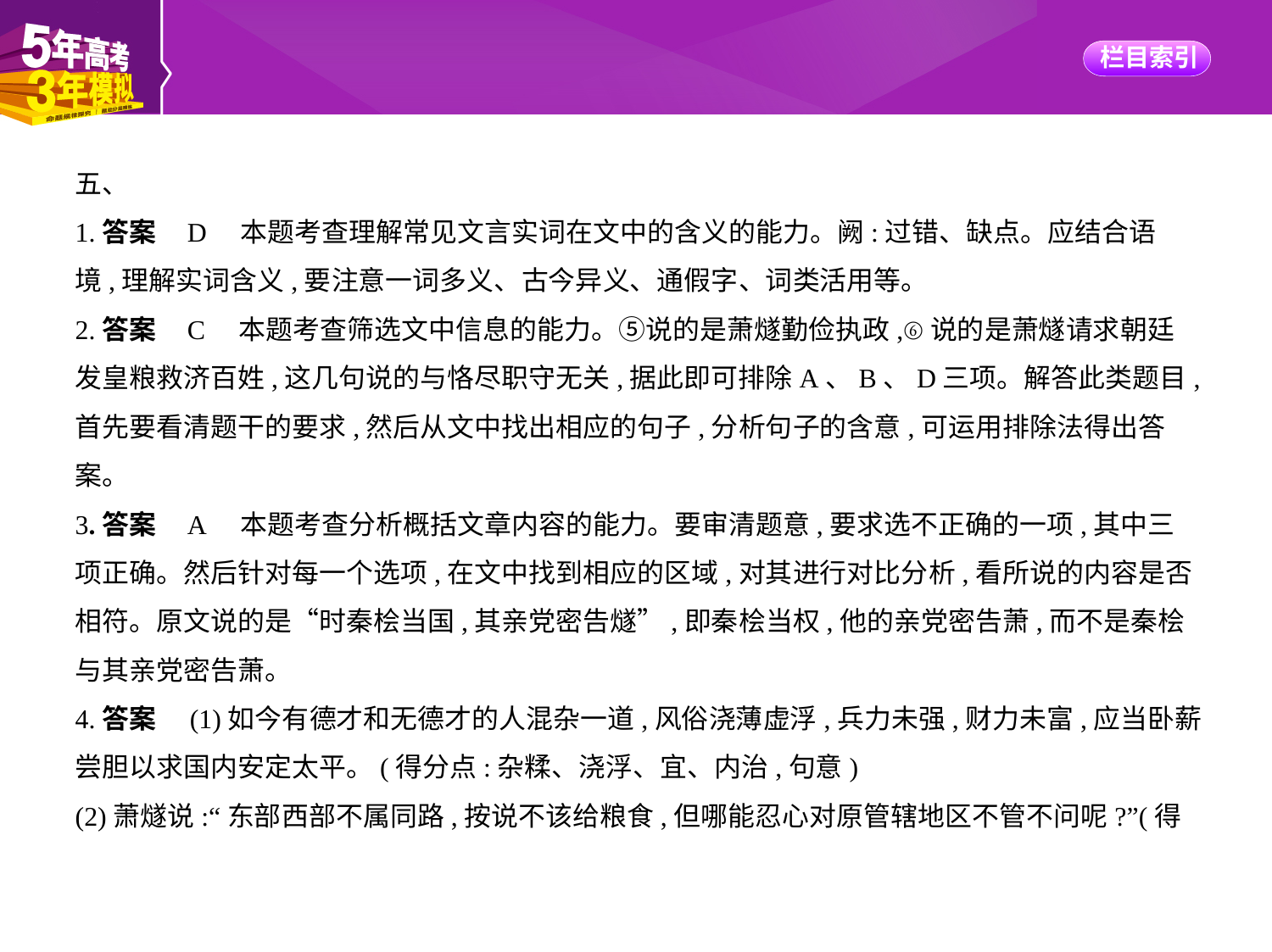

五、
1.答案    D　本题考查理解常见文言实词在文中的含义的能力。阙:过错、缺点。应结合语
境,理解实词含义,要注意一词多义、古今异义、通假字、词类活用等。
2.答案    C　本题考查筛选文中信息的能力。⑤说的是萧燧勤俭执政,⑥说的是萧燧请求朝廷
发皇粮救济百姓,这几句说的与恪尽职守无关,据此即可排除A、B、D三项。解答此类题目,
首先要看清题干的要求,然后从文中找出相应的句子,分析句子的含意,可运用排除法得出答
案。
3.答案    A　本题考查分析概括文章内容的能力。要审清题意,要求选不正确的一项,其中三
项正确。然后针对每一个选项,在文中找到相应的区域,对其进行对比分析,看所说的内容是否
相符。原文说的是“时秦桧当国,其亲党密告燧”,即秦桧当权,他的亲党密告萧,而不是秦桧
与其亲党密告萧。
4.答案　(1)如今有德才和无德才的人混杂一道,风俗浇薄虚浮,兵力未强,财力未富,应当卧薪
尝胆以求国内安定太平。(得分点:杂糅、浇浮、宜、内治,句意)
(2)萧燧说:“东部西部不属同路,按说不该给粮食,但哪能忍心对原管辖地区不管不问呢?”(得